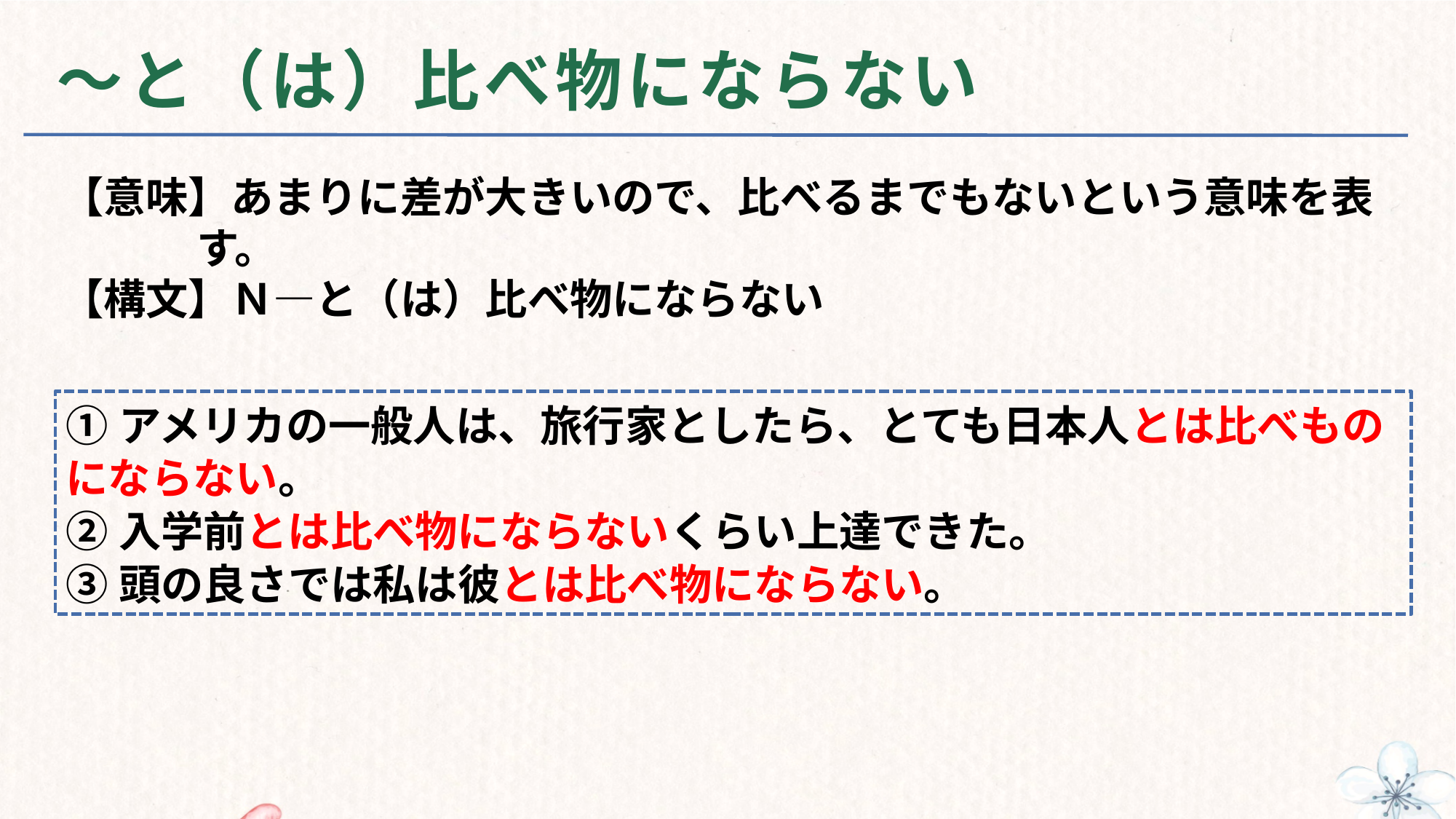

# ～と（は）比べ物にならない
【意味】あまりに差が大きいので、比べるまでもないという意味を表
             す。
【構文】Ｎ—と（は）比べ物にならない
①アメリカの一般人は、旅行家としたら、とても日本人とは比べものにならない。
②入学前とは比べ物にならないくらい上達できた。
③頭の良さでは私は彼とは比べ物にならない。